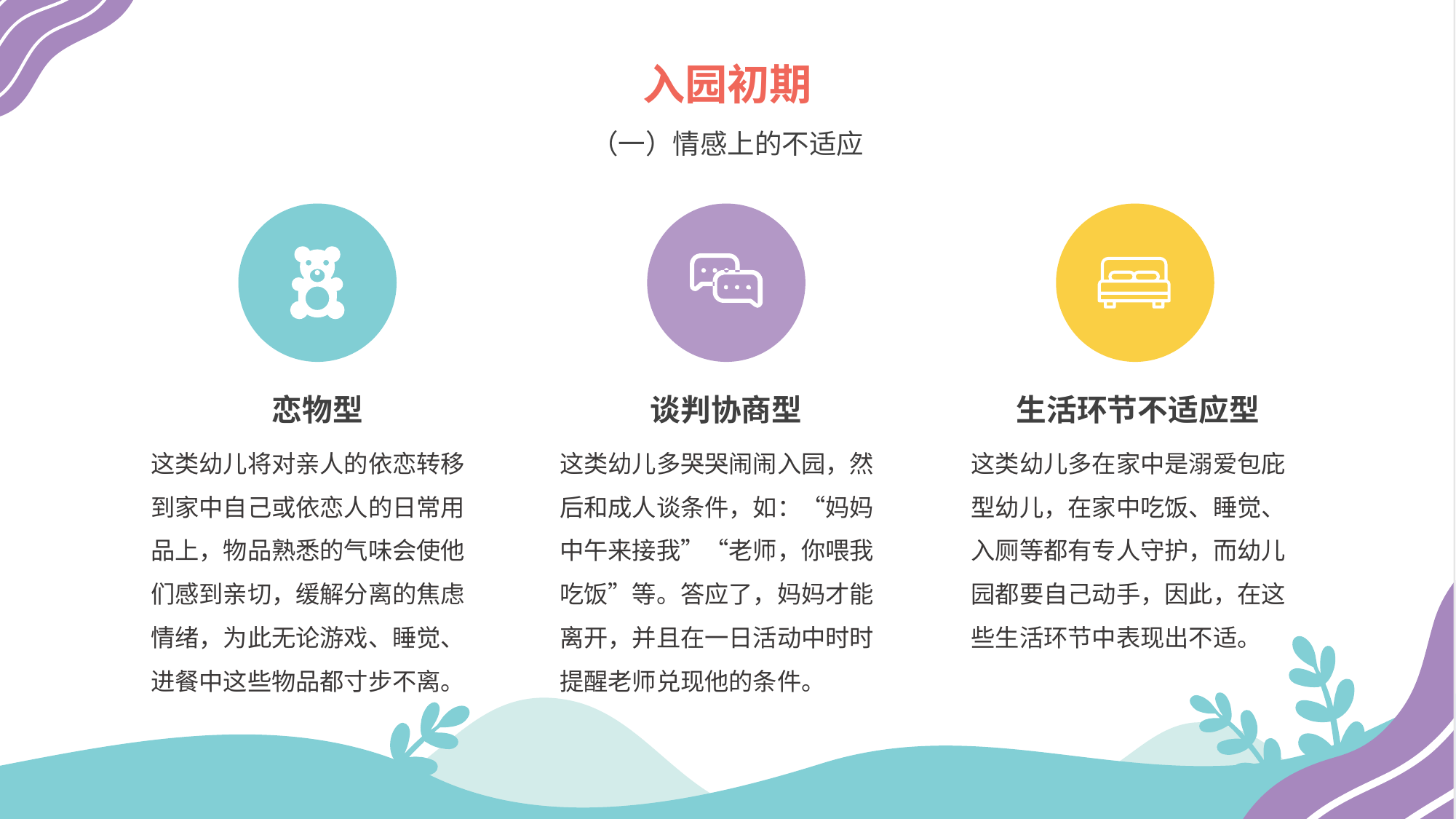

入园初期
（一）情感上的不适应

恋物型
谈判协商型
生活环节不适应型
这类幼儿将对亲人的依恋转移到家中自己或依恋人的日常用品上，物品熟悉的气味会使他们感到亲切，缓解分离的焦虑情绪，为此无论游戏、睡觉、进餐中这些物品都寸步不离。
这类幼儿多哭哭闹闹入园，然后和成人谈条件，如：“妈妈中午来接我”“老师，你喂我吃饭”等。答应了，妈妈才能离开，并且在一日活动中时时提醒老师兑现他的条件。
这类幼儿多在家中是溺爱包庇型幼儿，在家中吃饭、睡觉、入厕等都有专人守护，而幼儿园都要自己动手，因此，在这些生活环节中表现出不适。